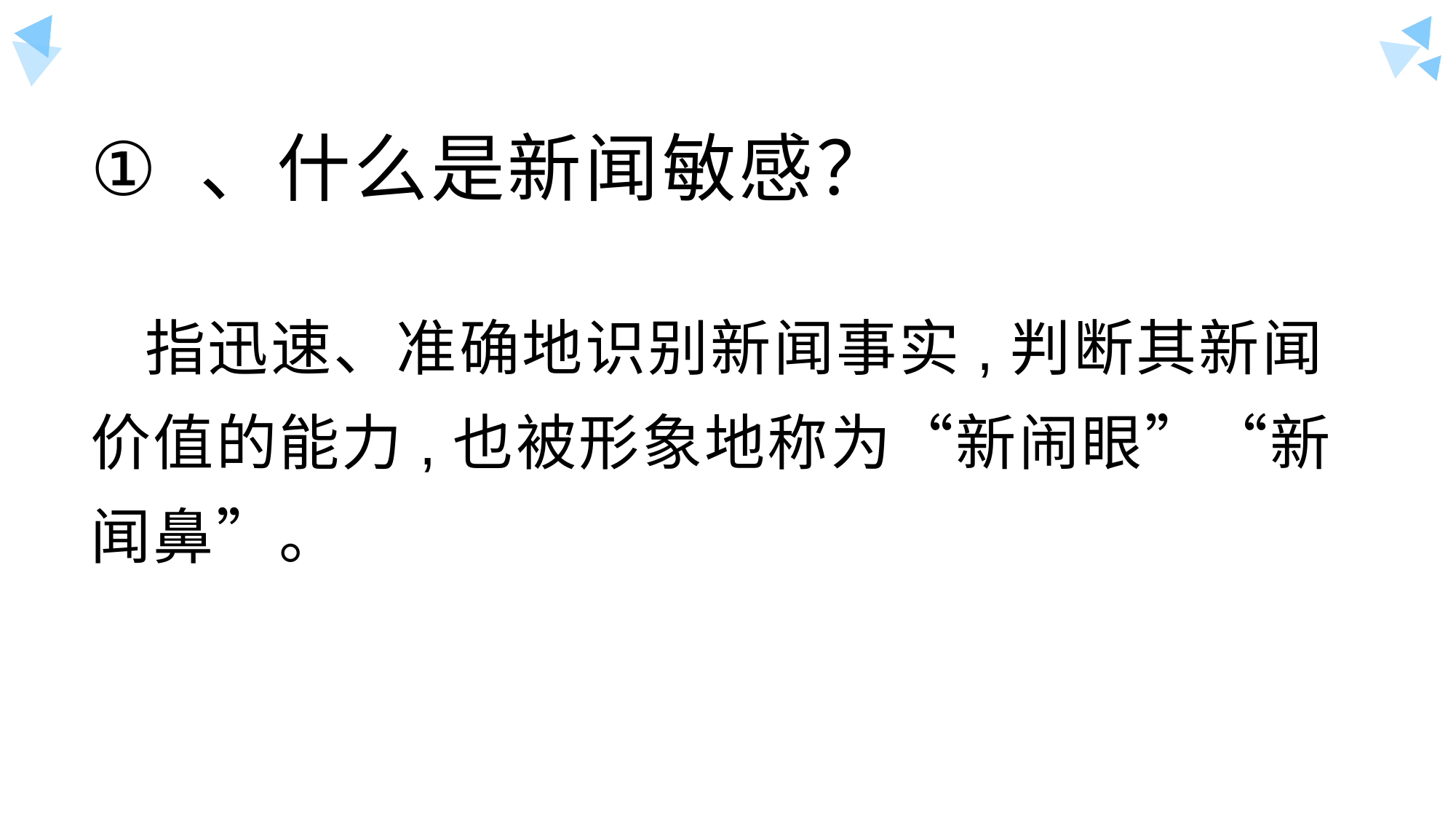

# 、什么是新闻敏感？
指迅速、准确地识别新闻事实,判断其新闻价值的能力,也被形象地称为“新闹眼”“新闻鼻”。